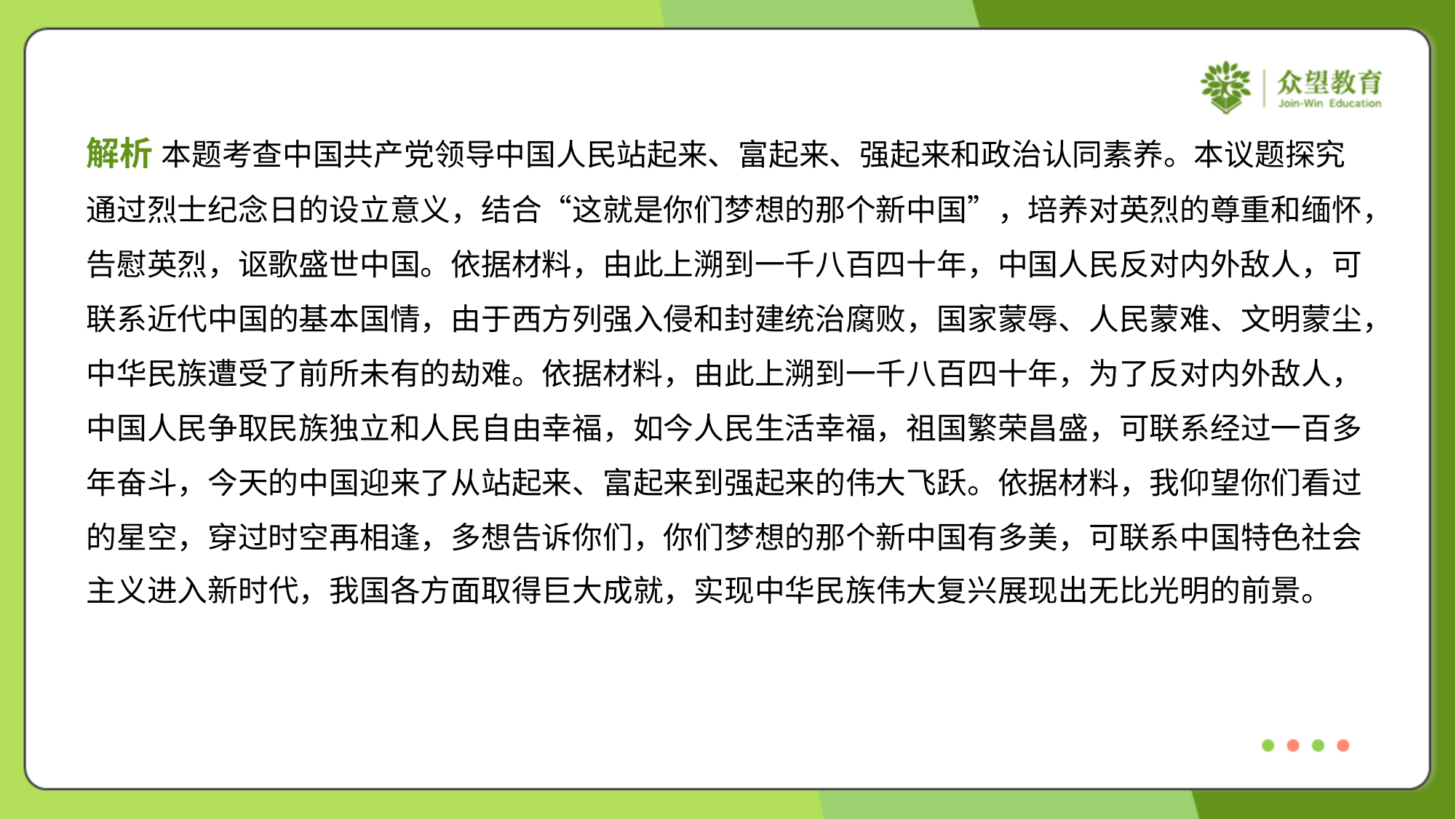

解析 本题考查中国共产党领导中国人民站起来、富起来、强起来和政治认同素养。本议题探究
通过烈士纪念日的设立意义，结合“这就是你们梦想的那个新中国”，培养对英烈的尊重和缅怀，
告慰英烈，讴歌盛世中国。依据材料，由此上溯到一千八百四十年，中国人民反对内外敌人，可
联系近代中国的基本国情，由于西方列强入侵和封建统治腐败，国家蒙辱、人民蒙难、文明蒙尘，
中华民族遭受了前所未有的劫难。依据材料，由此上溯到一千八百四十年，为了反对内外敌人，
中国人民争取民族独立和人民自由幸福，如今人民生活幸福，祖国繁荣昌盛，可联系经过一百多
年奋斗，今天的中国迎来了从站起来、富起来到强起来的伟大飞跃。依据材料，我仰望你们看过
的星空，穿过时空再相逢，多想告诉你们，你们梦想的那个新中国有多美，可联系中国特色社会
主义进入新时代，我国各方面取得巨大成就，实现中华民族伟大复兴展现出无比光明的前景。